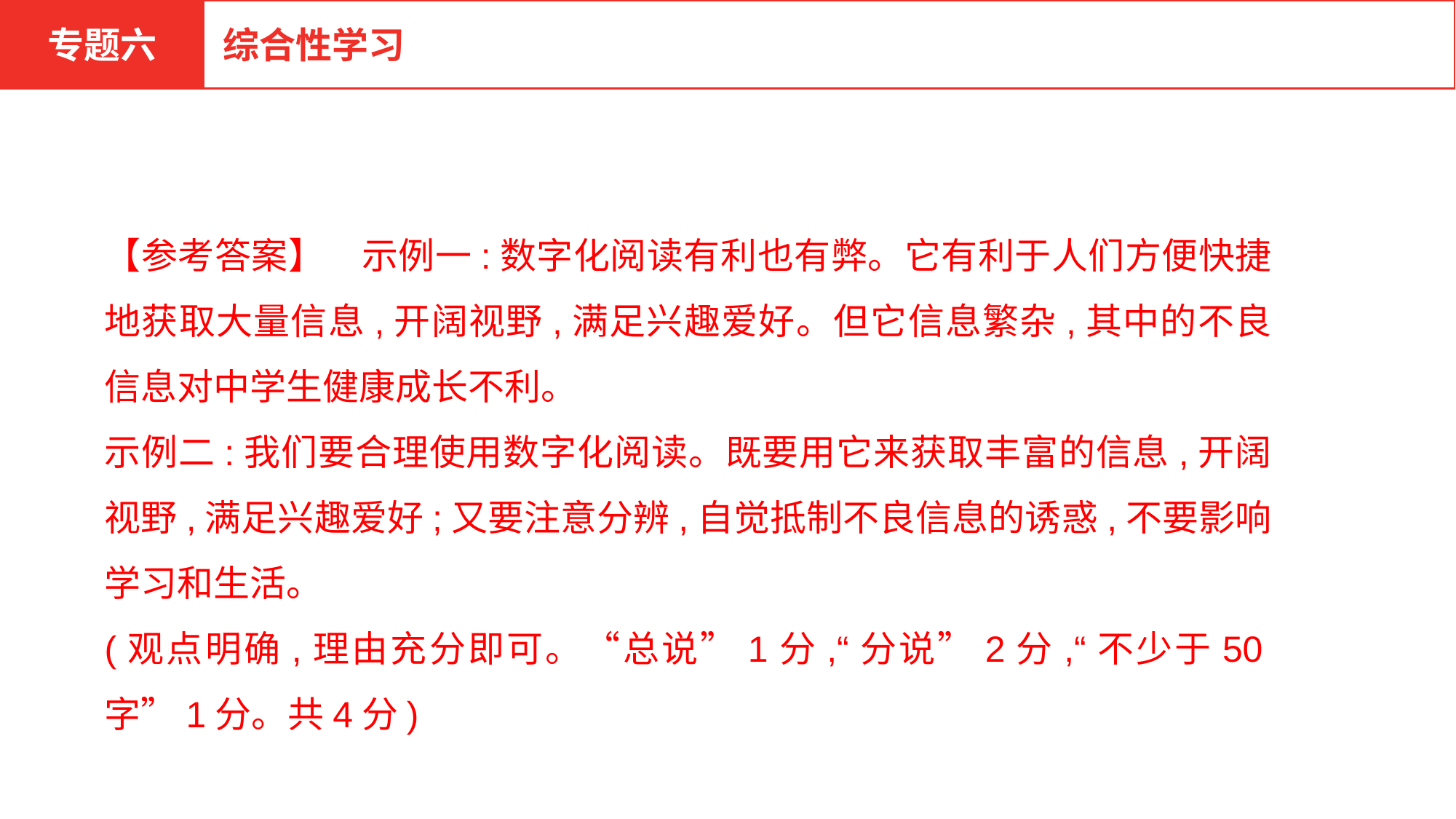

专题六
综合性学习
【参考答案】　示例一:数字化阅读有利也有弊。它有利于人们方便快捷地获取大量信息,开阔视野,满足兴趣爱好。但它信息繁杂,其中的不良信息对中学生健康成长不利。
示例二:我们要合理使用数字化阅读。既要用它来获取丰富的信息,开阔视野,满足兴趣爱好;又要注意分辨,自觉抵制不良信息的诱惑,不要影响学习和生活。
(观点明确,理由充分即可。“总说”1分,“分说”2分,“不少于50字”1分。共4分)